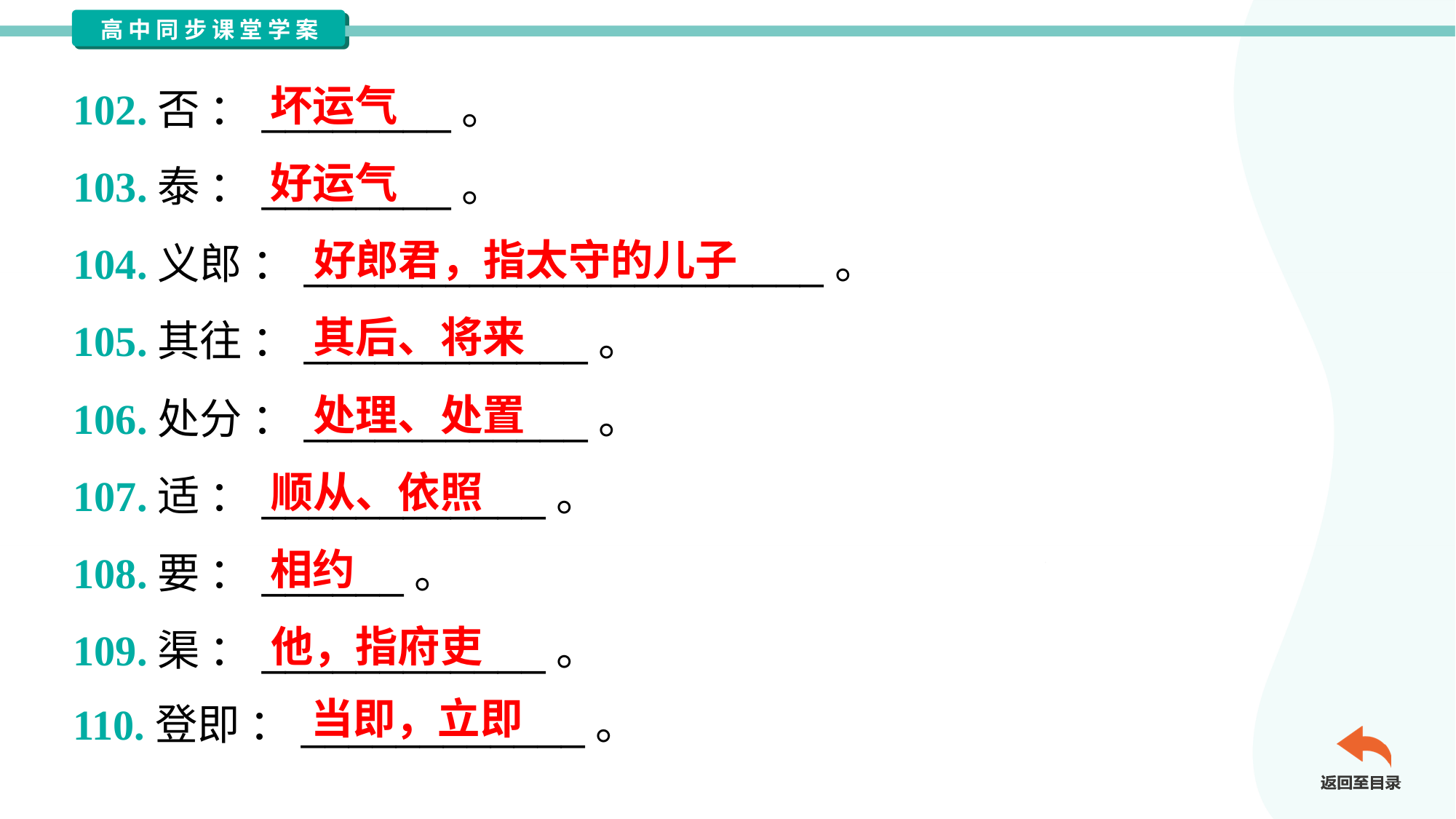

坏运气
102.否 ：________。
103.泰 ：________。
104.义郎 ：______________________。
105.其往 ：____________。
106.处分 ：____________。
107.适 ：____________。
108.要 ：______。
109.渠 ：____________。
110.登即 ：____________。
好运气
好郎君，指太守的儿子
其后、将来
处理、处置
顺从、依照
相约
他，指府吏
当即，立即